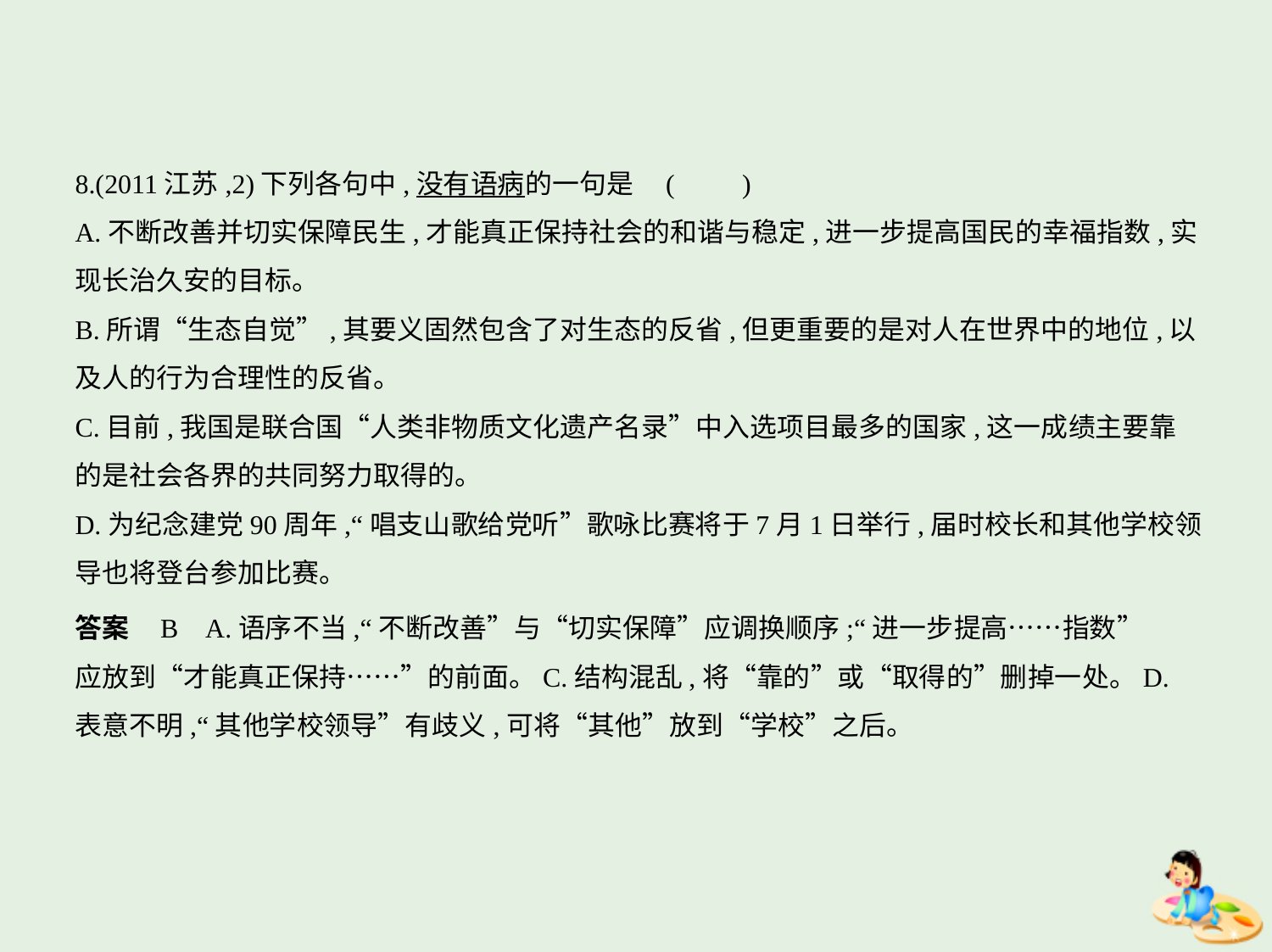

8.(2011江苏,2)下列各句中,没有语病的一句是 (　　)
A.不断改善并切实保障民生,才能真正保持社会的和谐与稳定,进一步提高国民的幸福指数,实
现长治久安的目标。
B.所谓“生态自觉”,其要义固然包含了对生态的反省,但更重要的是对人在世界中的地位,以
及人的行为合理性的反省。
C.目前,我国是联合国“人类非物质文化遗产名录”中入选项目最多的国家,这一成绩主要靠
的是社会各界的共同努力取得的。
D.为纪念建党90周年,“唱支山歌给党听”歌咏比赛将于7月1日举行,届时校长和其他学校领
导也将登台参加比赛。
答案    B    A.语序不当,“不断改善”与“切实保障”应调换顺序;“进一步提高……指数”
应放到“才能真正保持……”的前面。C.结构混乱,将“靠的”或“取得的”删掉一处。D.
表意不明,“其他学校领导”有歧义,可将“其他”放到“学校”之后。